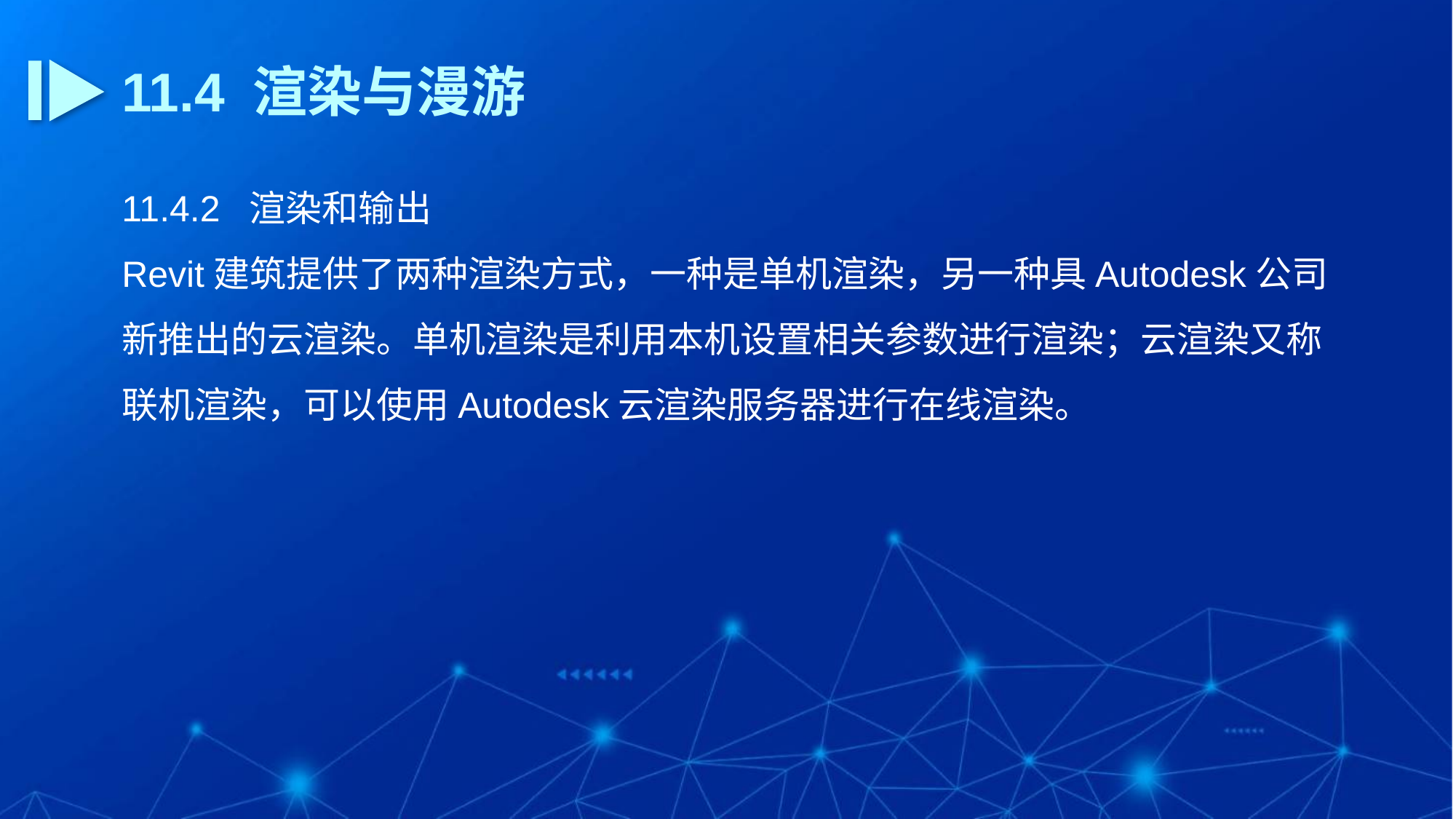

11.4 渲染与漫游

11.4.2  渲染和输出
Revit建筑提供了两种渲染方式，一种是单机渲染，另一种具Autodesk公司新推出的云渲染。单机渲染是利用本机设置相关参数进行渲染；云渲染又称联机渲染，可以使用Autodesk云渲染服务器进行在线渲染。